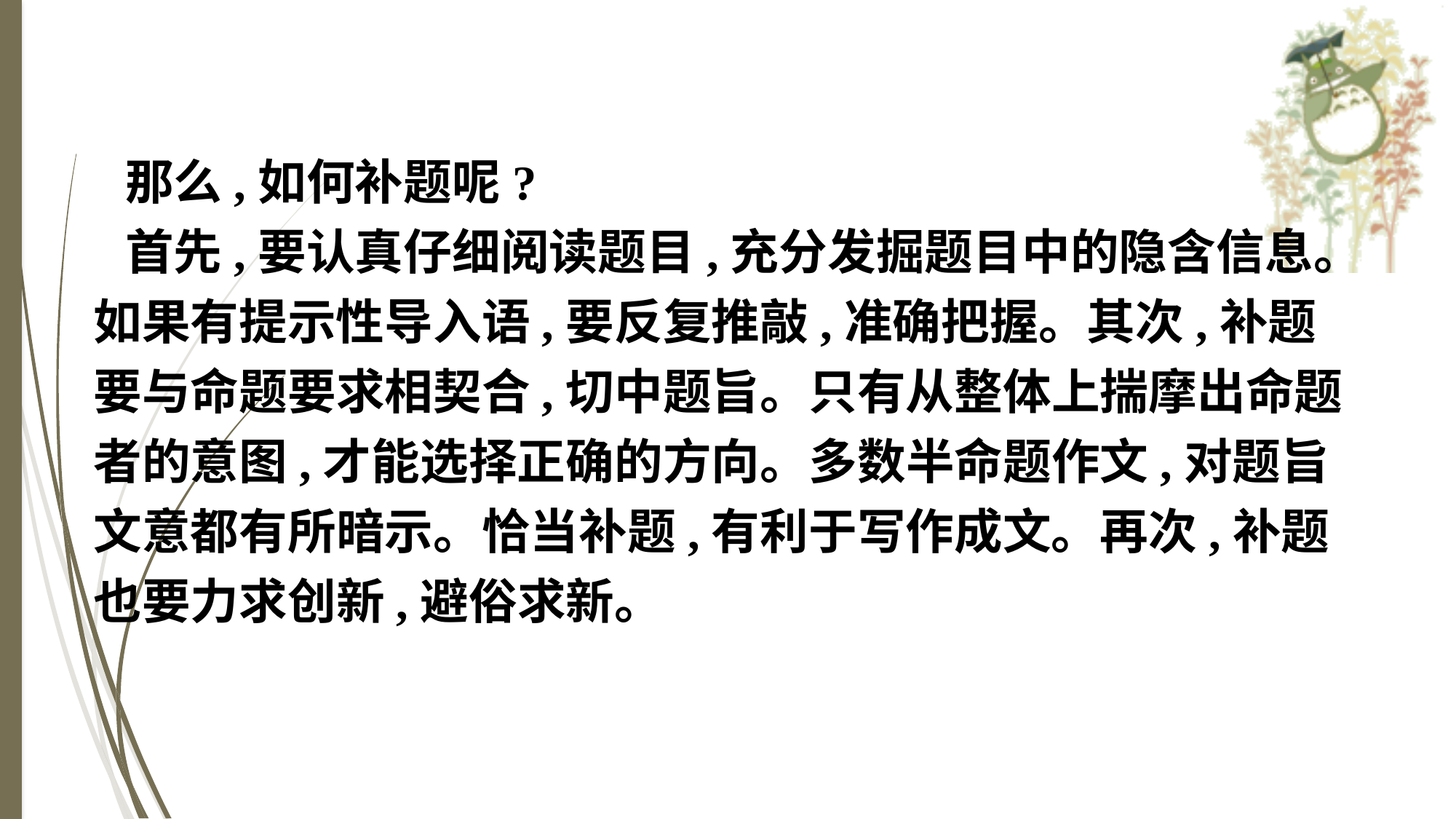

那么,如何补题呢?
首先,要认真仔细阅读题目,充分发掘题目中的隐含信息。如果有提示性导入语,要反复推敲,准确把握。其次,补题要与命题要求相契合,切中题旨。只有从整体上揣摩出命题者的意图,才能选择正确的方向。多数半命题作文,对题旨文意都有所暗示。恰当补题,有利于写作成文。再次,补题也要力求创新,避俗求新。